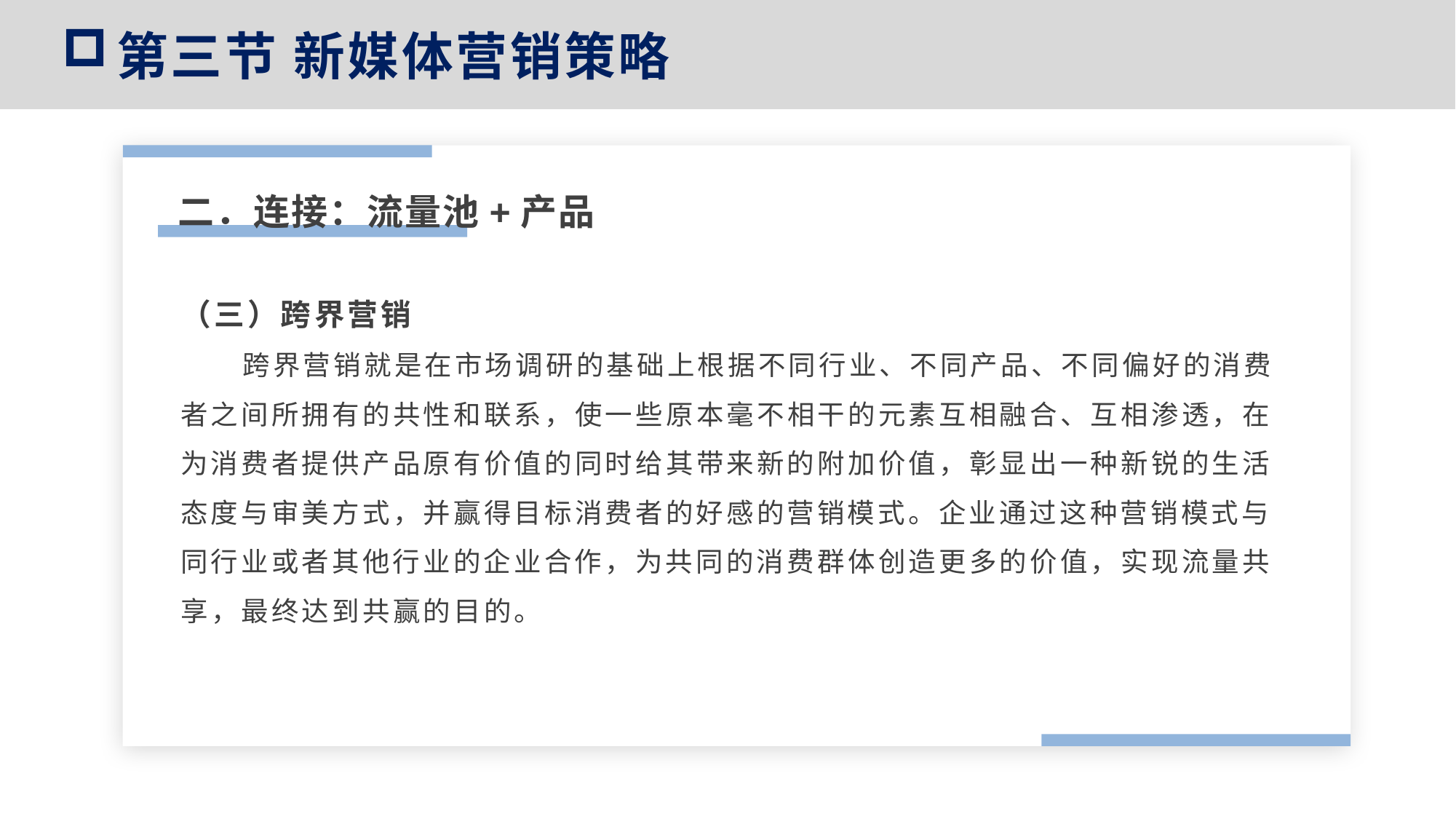

第三节 新媒体营销策略

二．连接：流量池+产品
（三）跨界营销
      跨界营销就是在市场调研的基础上根据不同行业、不同产品、不同偏好的消费者之间所拥有的共性和联系，使一些原本毫不相干的元素互相融合、互相渗透，在为消费者提供产品原有价值的同时给其带来新的附加价值，彰显出一种新锐的生活态度与审美方式，并赢得目标消费者的好感的营销模式。企业通过这种营销模式与同行业或者其他行业的企业合作，为共同的消费群体创造更多的价值，实现流量共享，最终达到共赢的目的。